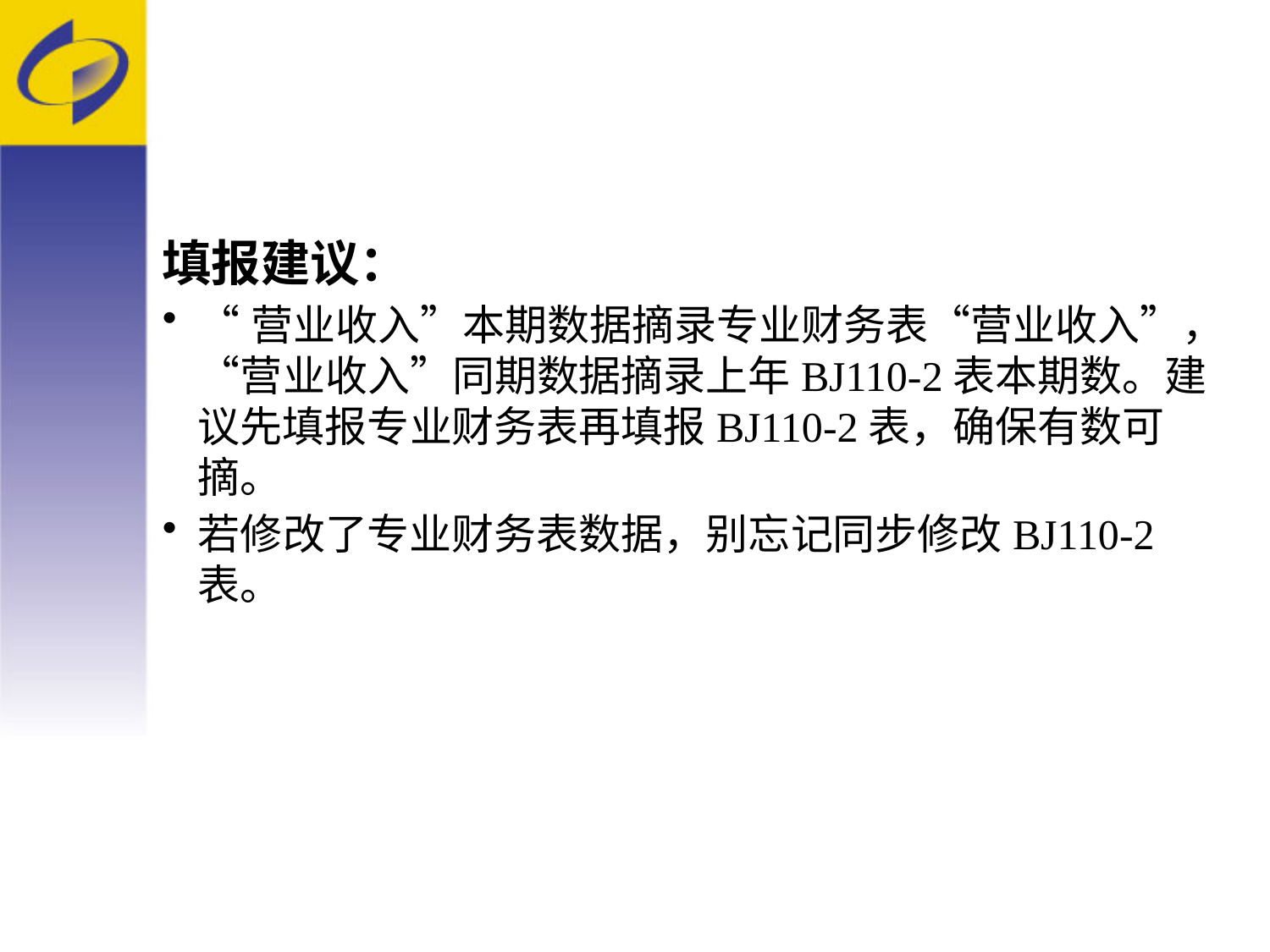

填报建议：
“营业收入”本期数据摘录专业财务表“营业收入”，“营业收入”同期数据摘录上年BJ110-2表本期数。建议先填报专业财务表再填报BJ110-2表，确保有数可摘。
若修改了专业财务表数据，别忘记同步修改BJ110-2表。